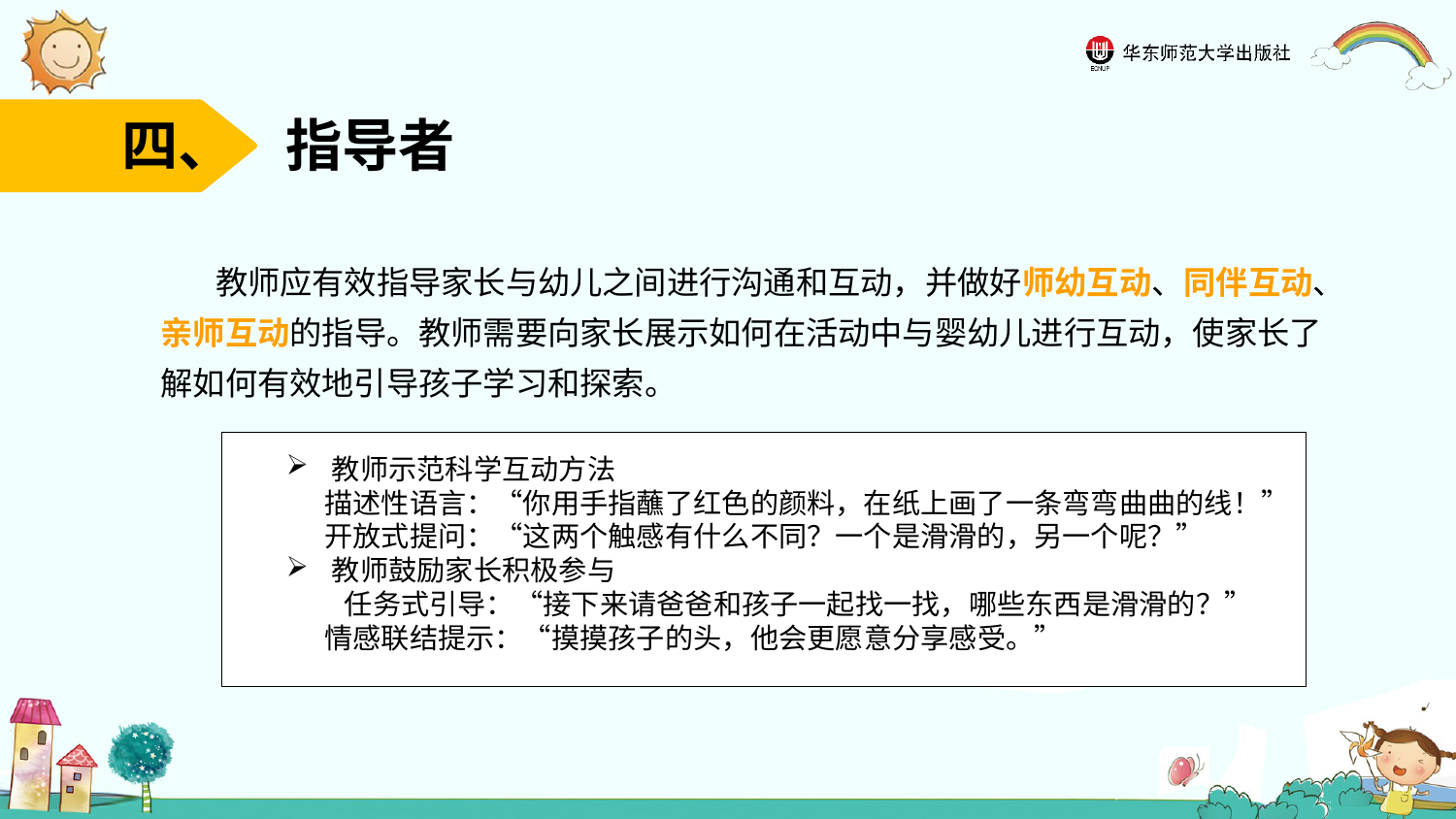

四、    指导者
教师应有效指导家长与幼儿之间进行沟通和互动，并做好师幼互动、同伴互动、亲师互动的指导。教师需要向家长展示如何在活动中与婴幼儿进行互动，使家长了解如何有效地引导孩子学习和探索。

教师示范科学互动方法
     描述性语言：“你用手指蘸了红色的颜料，在纸上画了一条弯弯曲曲的线！”
     开放式提问：“这两个触感有什么不同？一个是滑滑的，另一个呢？”
教师鼓励家长积极参与
  任务式引导：“接下来请爸爸和孩子一起找一找，哪些东西是滑滑的？”
     情感联结提示：“摸摸孩子的头，他会更愿意分享感受。”